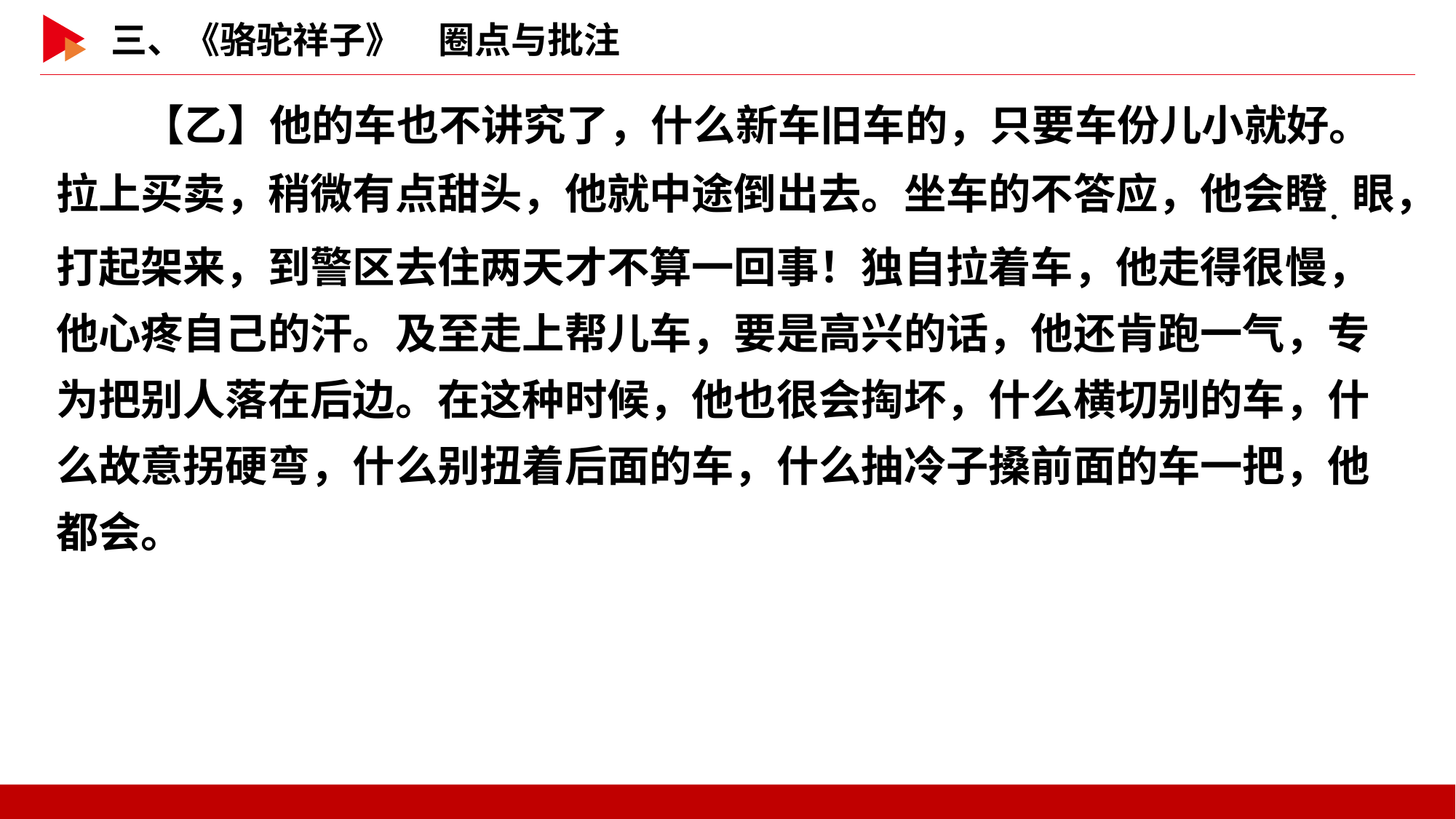

【乙】他的车也不讲究了，什么新车旧车的，只要车份儿小就好。拉上买卖，稍微有点甜头，他就中途倒出去。坐车的不答应，他会瞪．眼，打起架来，到警区去住两天才不算一回事！独自拉着车，他走得很慢，他心疼自己的汗。及至走上帮儿车，要是高兴的话，他还肯跑一气，专为把别人落在后边。在这种时候，他也很会掏坏，什么横切别的车，什么故意拐硬弯，什么别扭着后面的车，什么抽冷子搡前面的车一把，他都会。